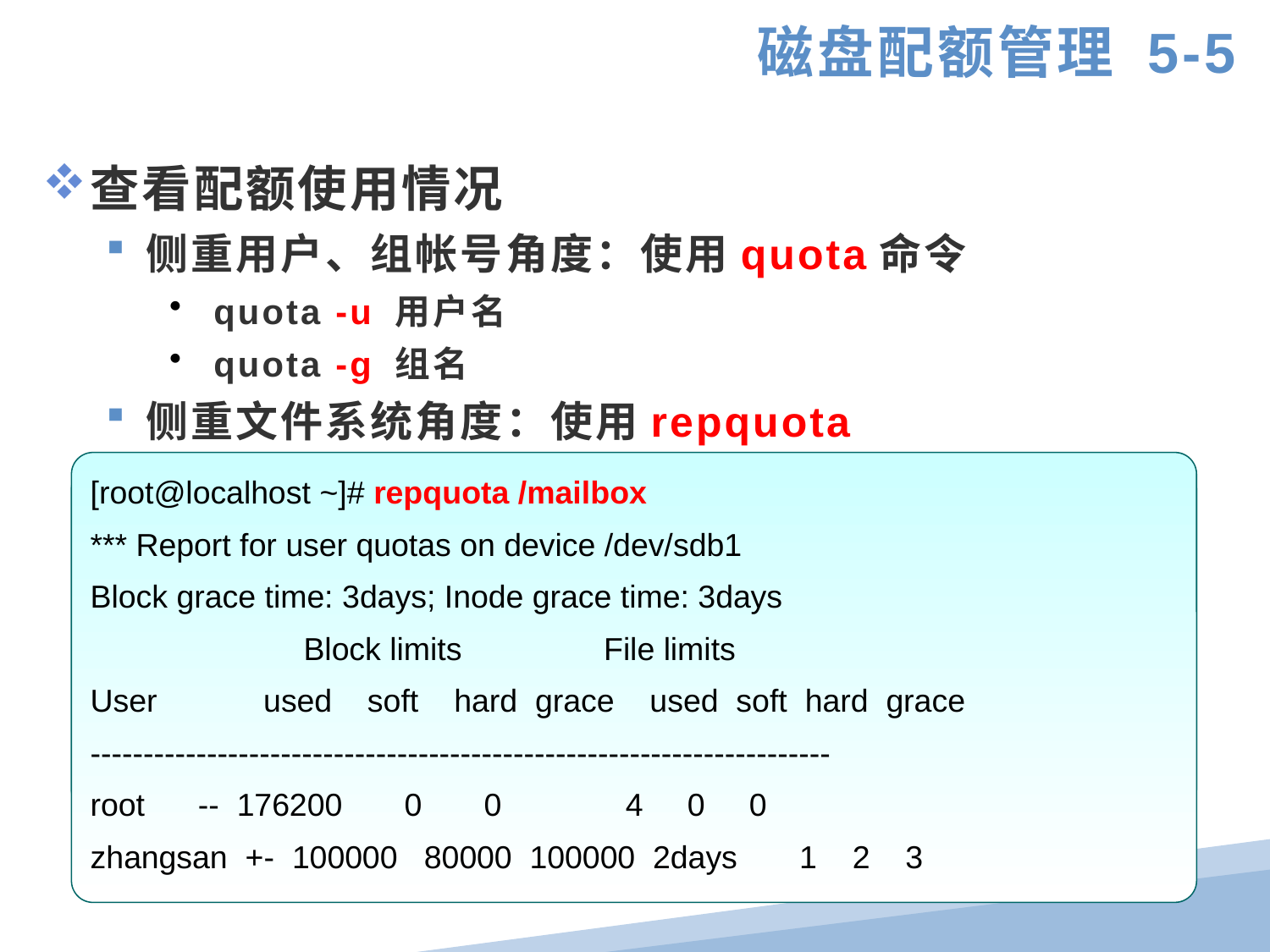

磁盘配额管理 5-5
查看配额使用情况
侧重用户、组帐号角度：使用quota命令
 quota -u 用户名
 quota -g 组名
侧重文件系统角度：使用repquota
repquota 文件系统
repquota -a

[root@localhost ~]# repquota /mailbox
*** Report for user quotas on device /dev/sdb1
Block grace time: 3days; Inode grace time: 3days
                        Block limits                File limits
User            used    soft    hard  grace    used  soft  hard  grace
----------------------------------------------------------------------
root      --  176200       0       0              4     0     0
zhangsan  +-  100000   80000  100000  2days       1    2    3
[root@localhost ~]# quota -u zhangsan
Disk quotas for user zhangsan (uid 515):
     Filesystem  blocks   quota   limit   grace   files   quota   limit   grace
      /dev/sdb1  100000*  80000  100000               1      40      50
[root@localhost ~]# quota -g users
Disk quotas for group users (gid 10): none